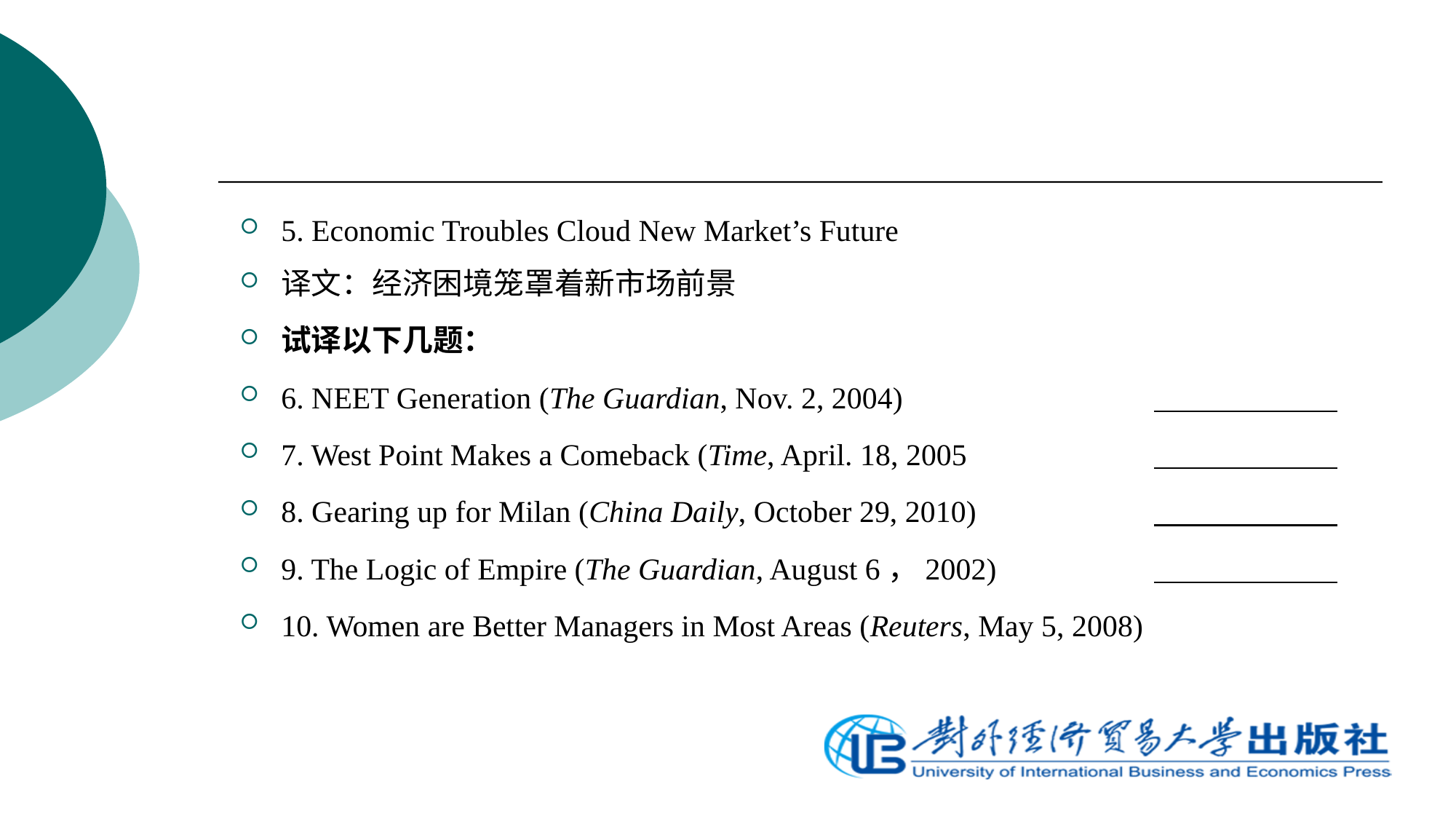

5. Economic Troubles Cloud New Market’s Future
译文：经济困境笼罩着新市场前景
试译以下几题：
6. NEET Generation (The Guardian, Nov. 2, 2004)
7. West Point Makes a Comeback (Time, April. 18, 2005
8. Gearing up for Milan (China Daily, October 29, 2010)
9. The Logic of Empire (The Guardian, August 6，2002)
10. Women are Better Managers in Most Areas (Reuters, May 5, 2008)